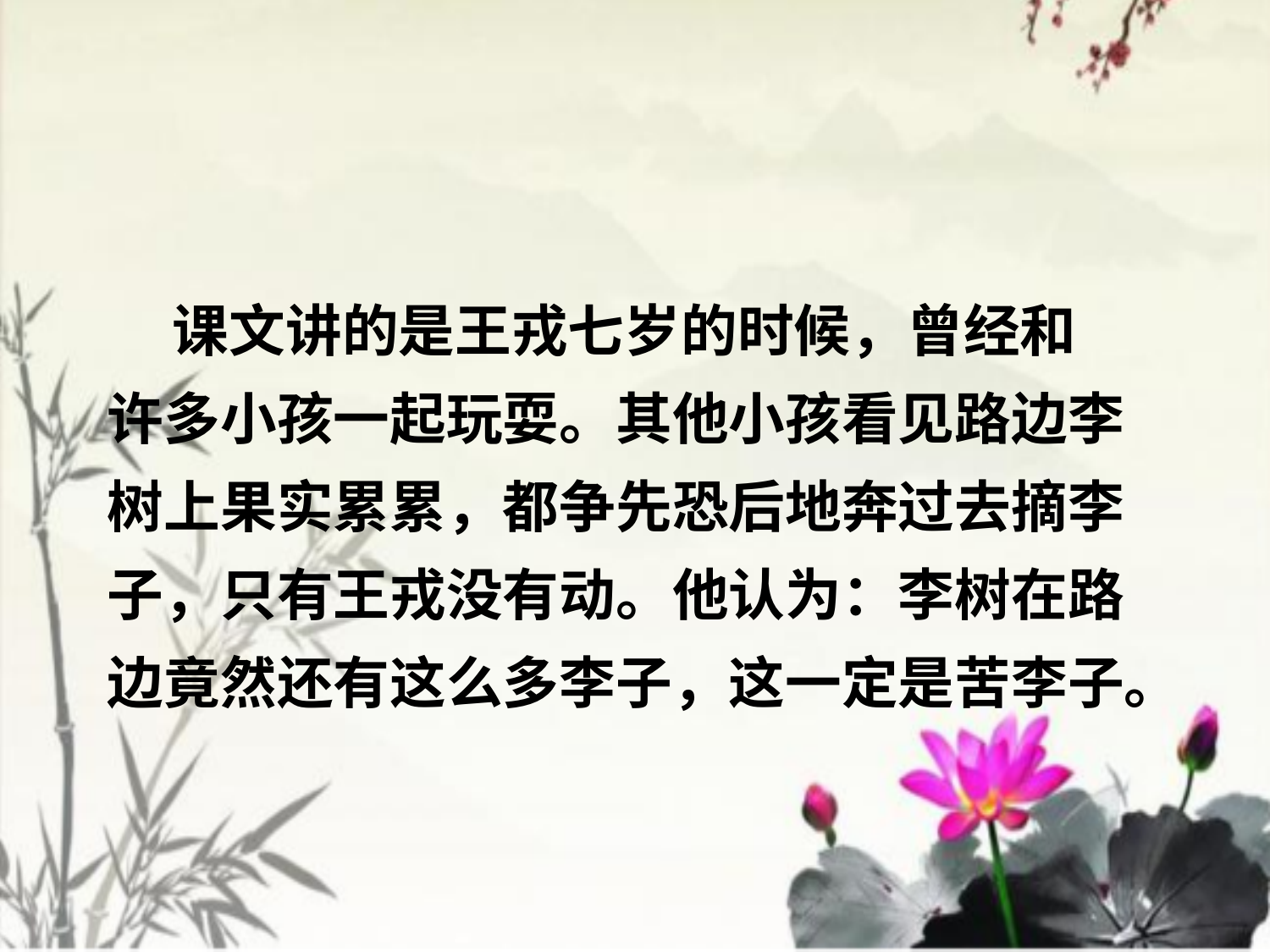

课文讲的是王戎七岁的时候，曾经和许多小孩一起玩耍。其他小孩看见路边李树上果实累累，都争先恐后地奔过去摘李子，只有王戎没有动。他认为：李树在路边竟然还有这么多李子，这一定是苦李子。